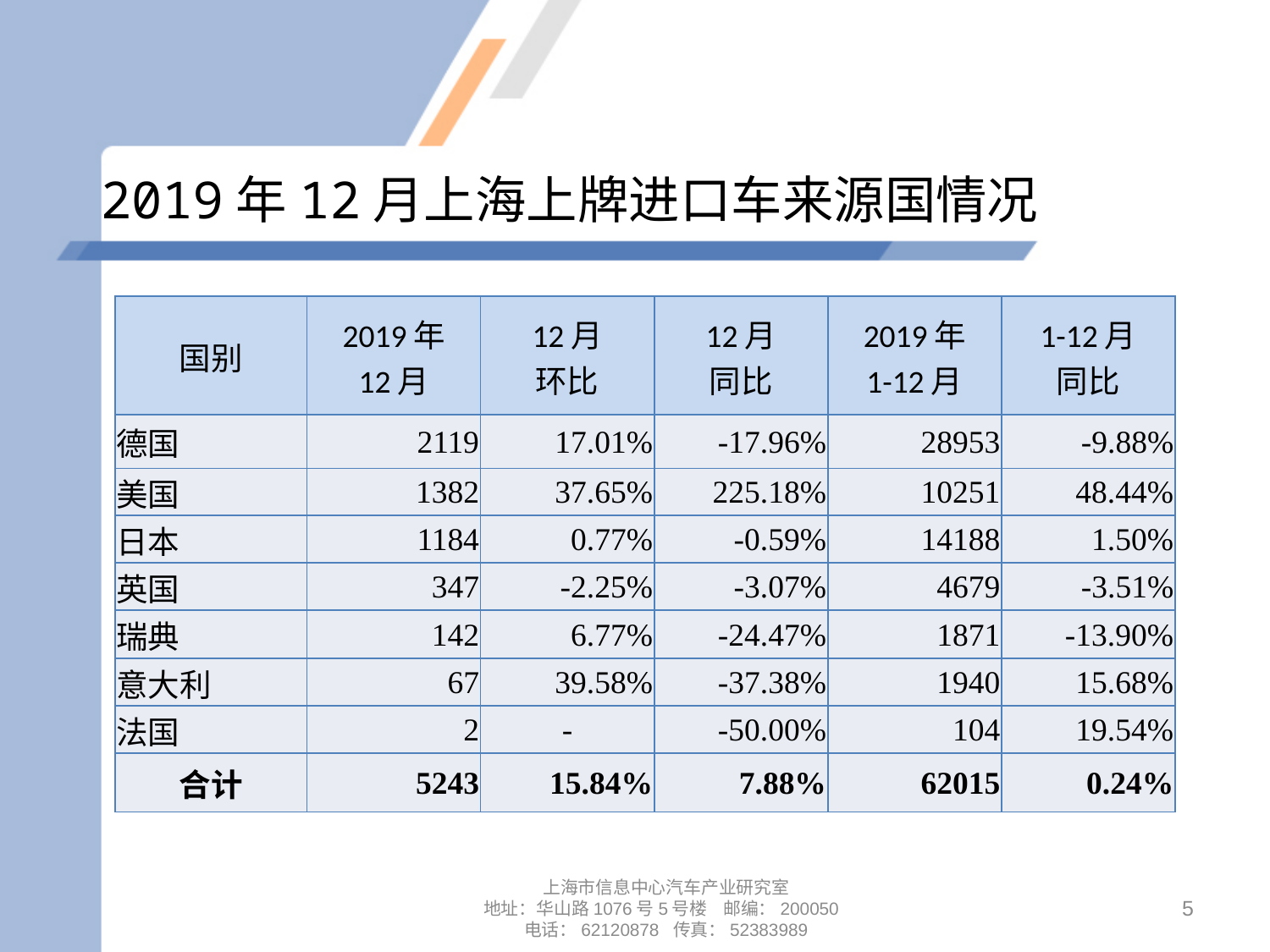

# 2019年12月上海上牌进口车来源国情况
| 国别 | 2019年 12月 | 12月 环比 | 12月 同比 | 2019年 1-12月 | 1-12月 同比 |
| --- | --- | --- | --- | --- | --- |
| 德国 | 2119 | 17.01% | -17.96% | 28953 | -9.88% |
| 美国 | 1382 | 37.65% | 225.18% | 10251 | 48.44% |
| 日本 | 1184 | 0.77% | -0.59% | 14188 | 1.50% |
| 英国 | 347 | -2.25% | -3.07% | 4679 | -3.51% |
| 瑞典 | 142 | 6.77% | -24.47% | 1871 | -13.90% |
| 意大利 | 67 | 39.58% | -37.38% | 1940 | 15.68% |
| 法国 | 2 | - | -50.00% | 104 | 19.54% |
| 合计 | 5243 | 15.84% | 7.88% | 62015 | 0.24% |
上海市信息中心汽车产业研究室
地址：华山路1076号5号楼    邮编：200050
电话：62120878  传真：52383989

5